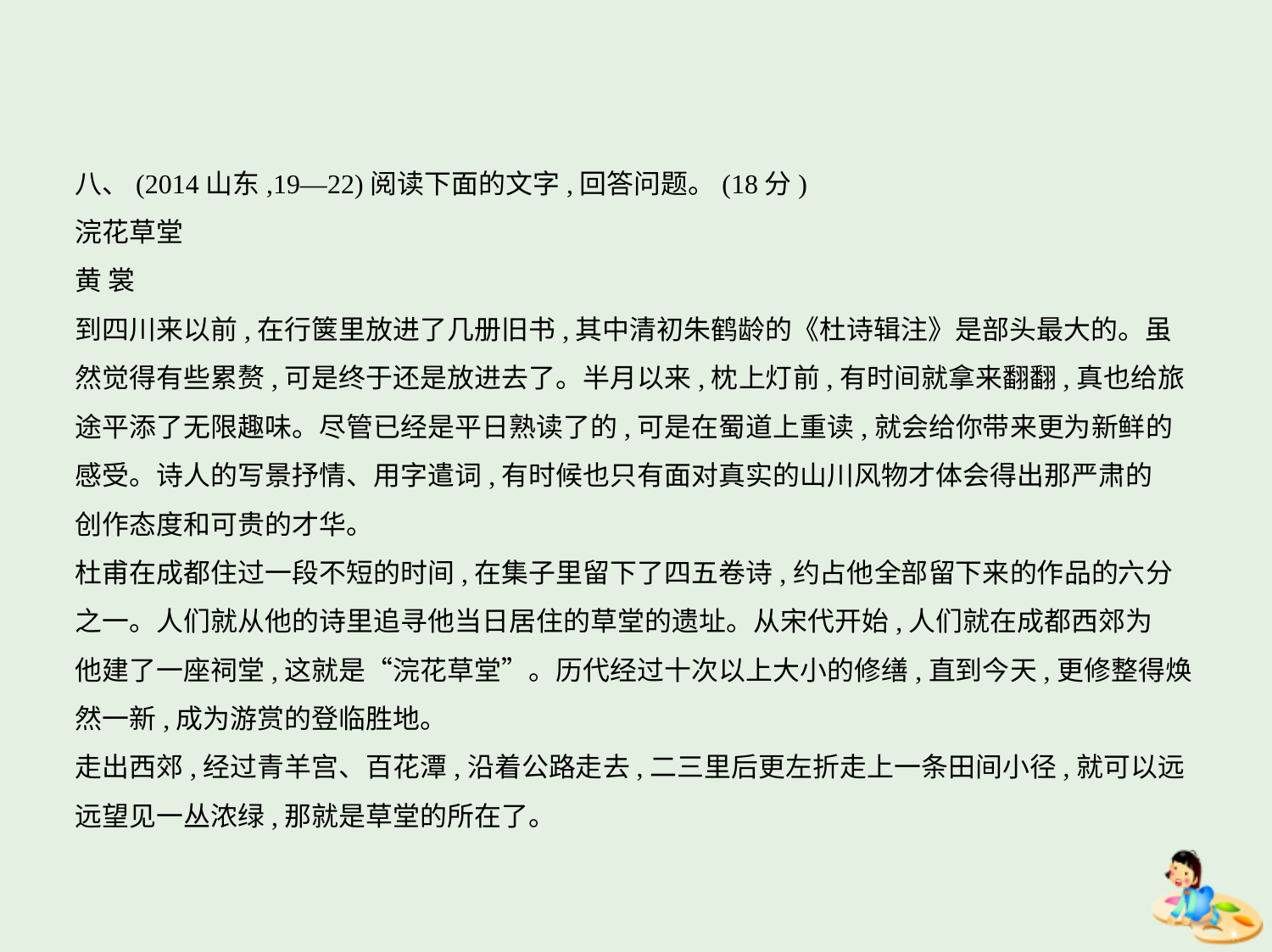

八、(2014山东,19—22)阅读下面的文字,回答问题。(18分)
浣花草堂
黄 裳
到四川来以前,在行箧里放进了几册旧书,其中清初朱鹤龄的《杜诗辑注》是部头最大的。虽
然觉得有些累赘,可是终于还是放进去了。半月以来,枕上灯前,有时间就拿来翻翻,真也给旅
途平添了无限趣味。尽管已经是平日熟读了的,可是在蜀道上重读,就会给你带来更为新鲜的
感受。诗人的写景抒情、用字遣词,有时候也只有面对真实的山川风物才体会得出那严肃的
创作态度和可贵的才华。
杜甫在成都住过一段不短的时间,在集子里留下了四五卷诗,约占他全部留下来的作品的六分
之一。人们就从他的诗里追寻他当日居住的草堂的遗址。从宋代开始,人们就在成都西郊为
他建了一座祠堂,这就是“浣花草堂”。历代经过十次以上大小的修缮,直到今天,更修整得焕
然一新,成为游赏的登临胜地。
走出西郊,经过青羊宫、百花潭,沿着公路走去,二三里后更左折走上一条田间小径,就可以远
远望见一丛浓绿,那就是草堂的所在了。